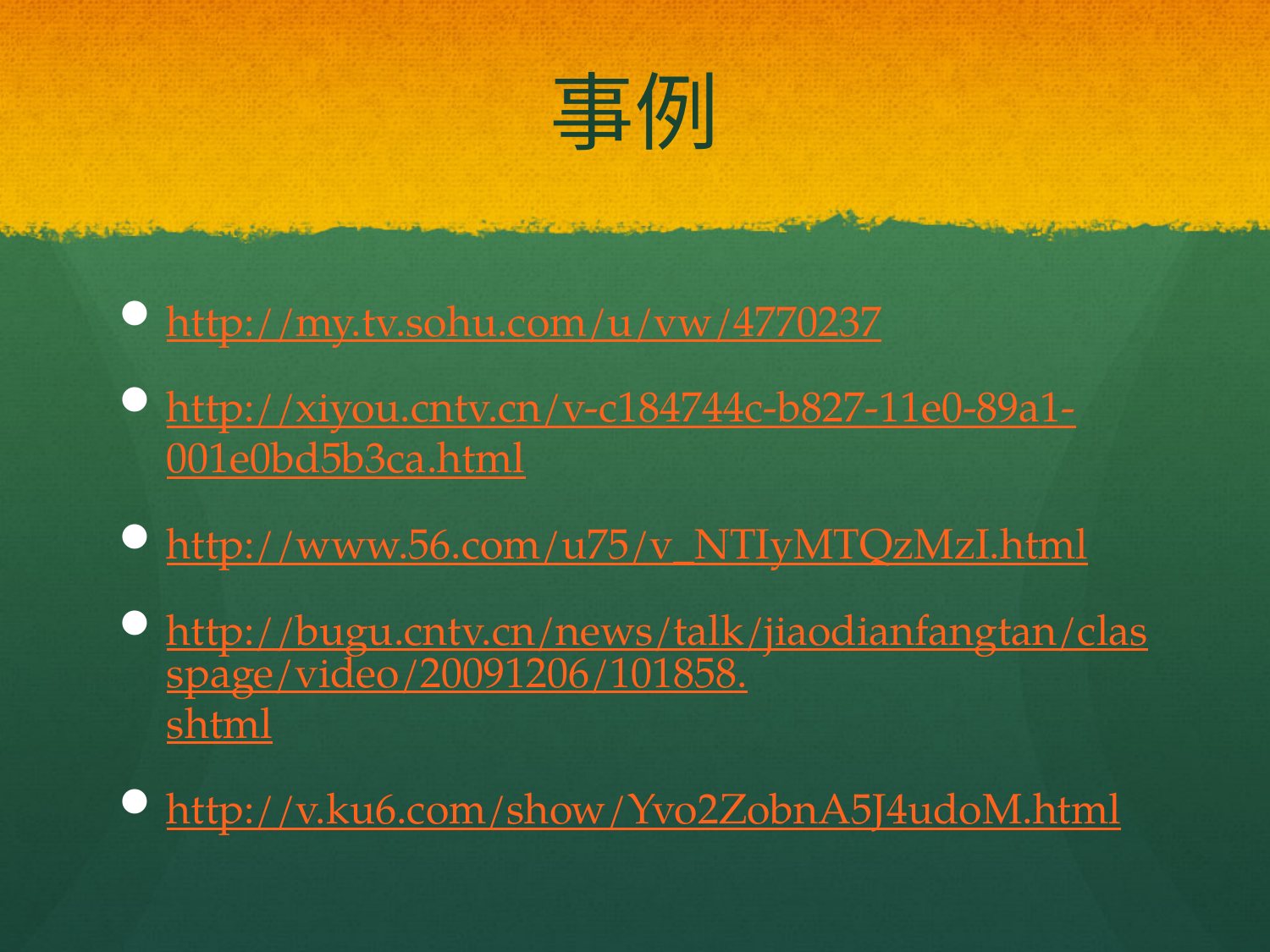

# 事例
http://my.tv.sohu.com/u/vw/4770237
http://xiyou.cntv.cn/v-c184744c-b827-11e0-89a1-001e0bd5b3ca.html
http://www.56.com/u75/v_NTIyMTQzMzI.html
http://bugu.cntv.cn/news/talk/jiaodianfangtan/classpage/video/20091206/101858.shtml
http://v.ku6.com/show/Yvo2ZobnA5J4udoM.html